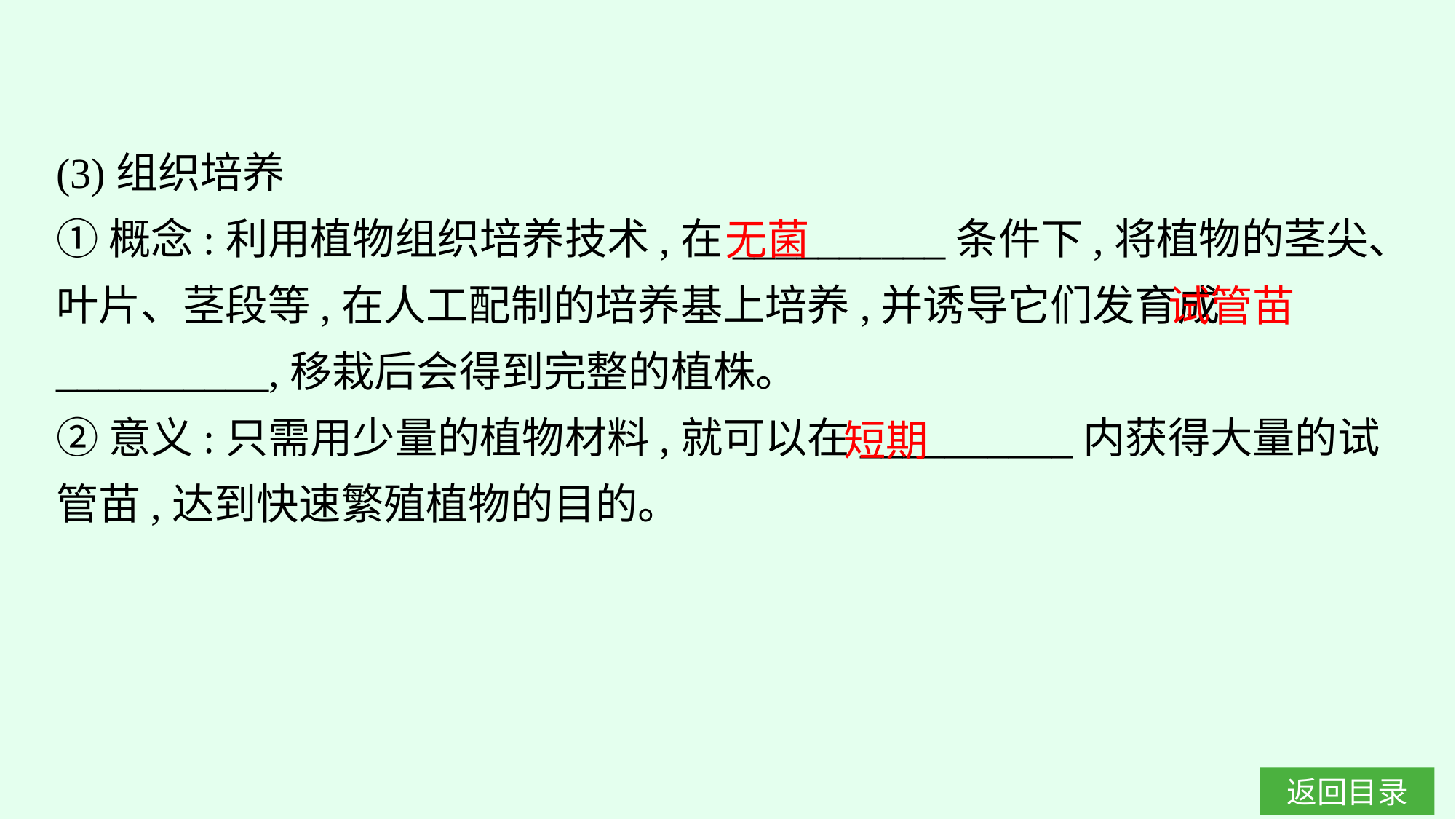

(3)组织培养
①概念:利用植物组织培养技术,在__________条件下,将植物的茎尖、叶片、茎段等,在人工配制的培养基上培养,并诱导它们发育成__________,移栽后会得到完整的植株。
②意义:只需用少量的植物材料,就可以在__________内获得大量的试管苗,达到快速繁殖植物的目的。
无菌
试管苗
短期